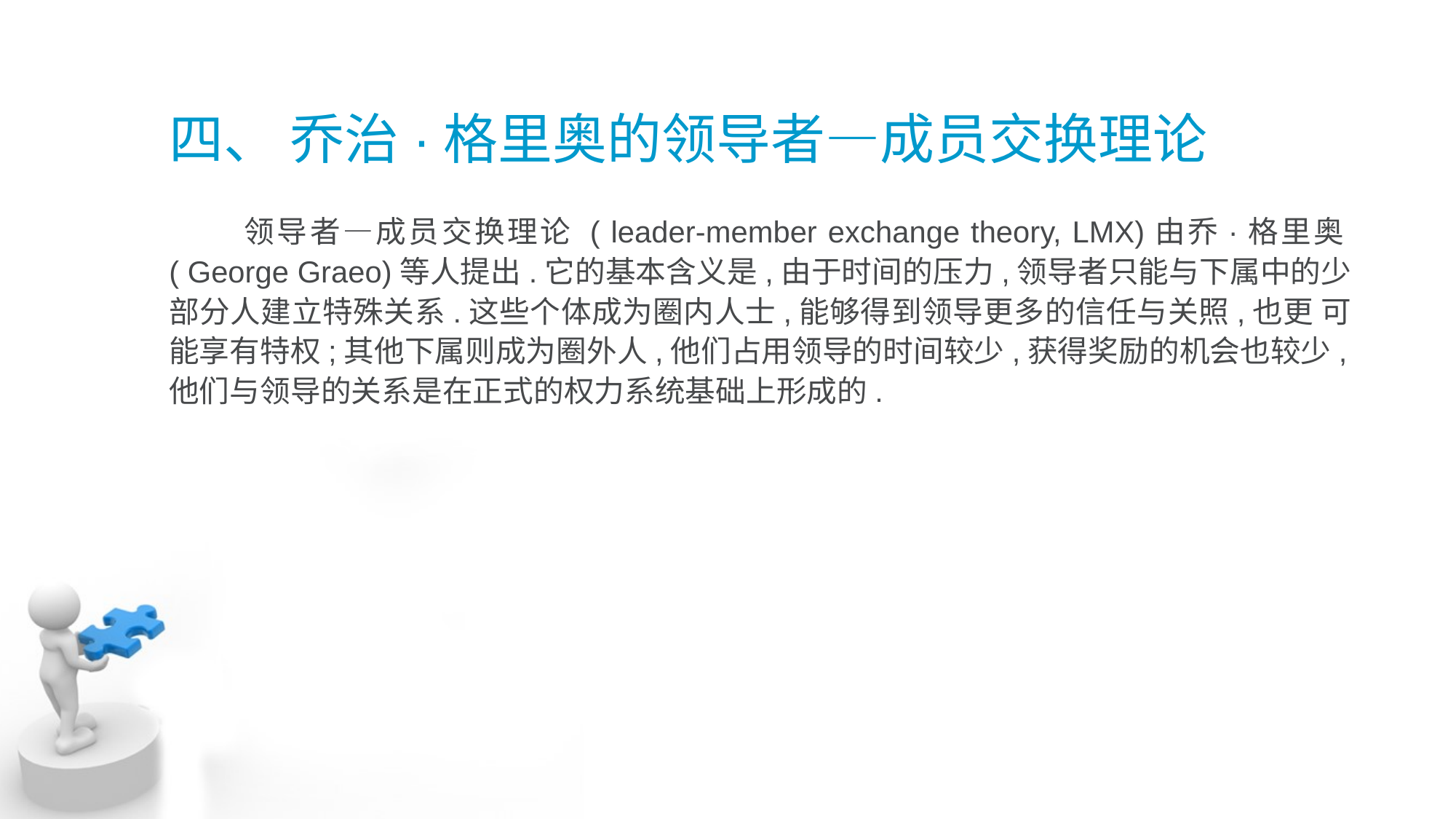

# 四、 乔治·格里奥的领导者—成员交换理论
       领导者—成员交换理论 ( leader-member exchange theory, LMX)由乔·格里奥( George Graeo)等人提出.它的基本含义是,由于时间的压力,领导者只能与下属中的少部分人建立特殊关系.这些个体成为圈内人士,能够得到领导更多的信任与关照,也更 可能享有特权;其他下属则成为圈外人,他们占用领导的时间较少,获得奖励的机会也较少,他们与领导的关系是在正式的权力系统基础上形成的.